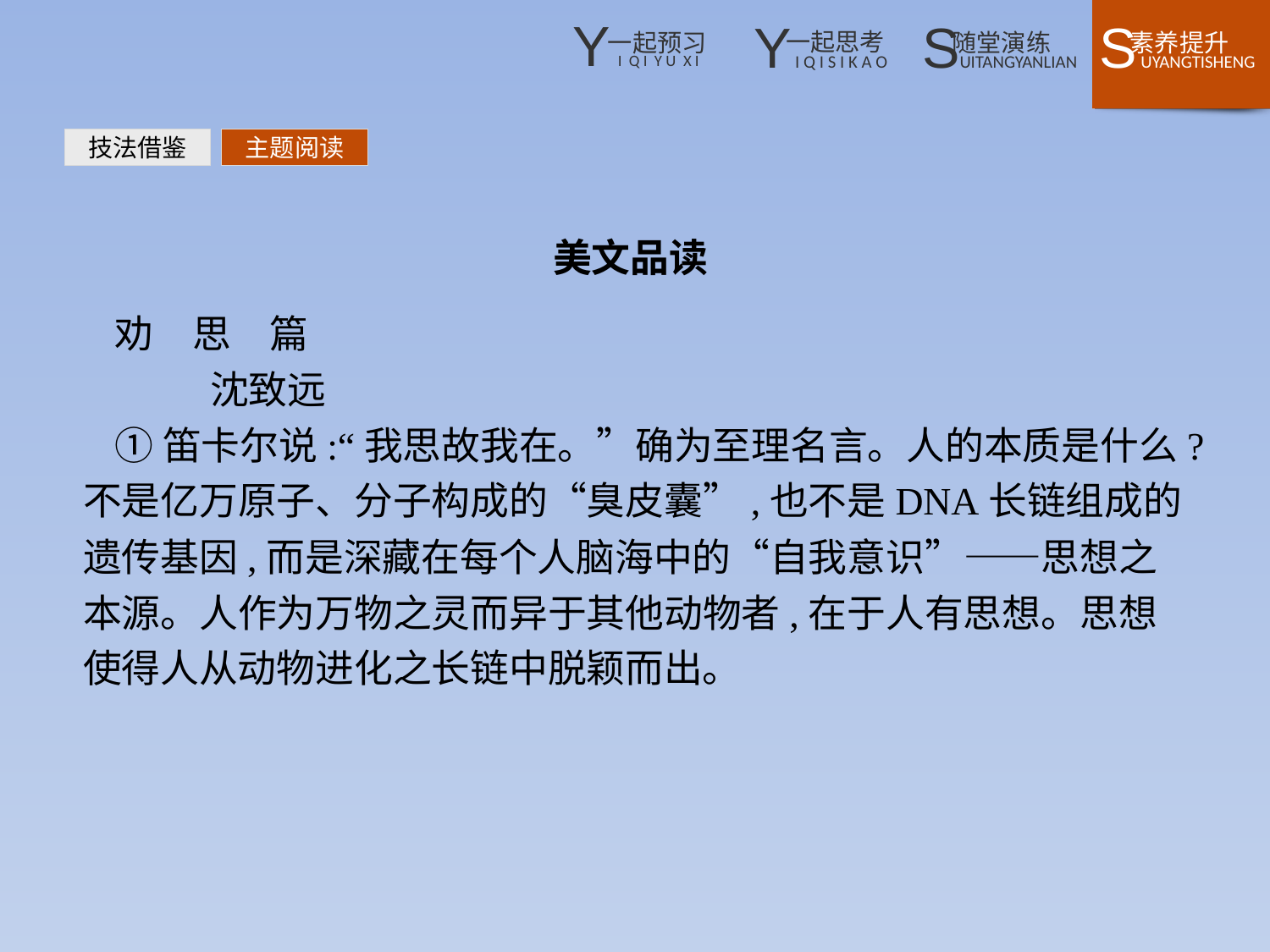

技法借鉴
主题阅读
美文品读
劝　思　篇
	沈致远
①笛卡尔说:“我思故我在。”确为至理名言。人的本质是什么?不是亿万原子、分子构成的“臭皮囊”,也不是DNA长链组成的遗传基因,而是深藏在每个人脑海中的“自我意识”——思想之本源。人作为万物之灵而异于其他动物者,在于人有思想。思想使得人从动物进化之长链中脱颖而出。